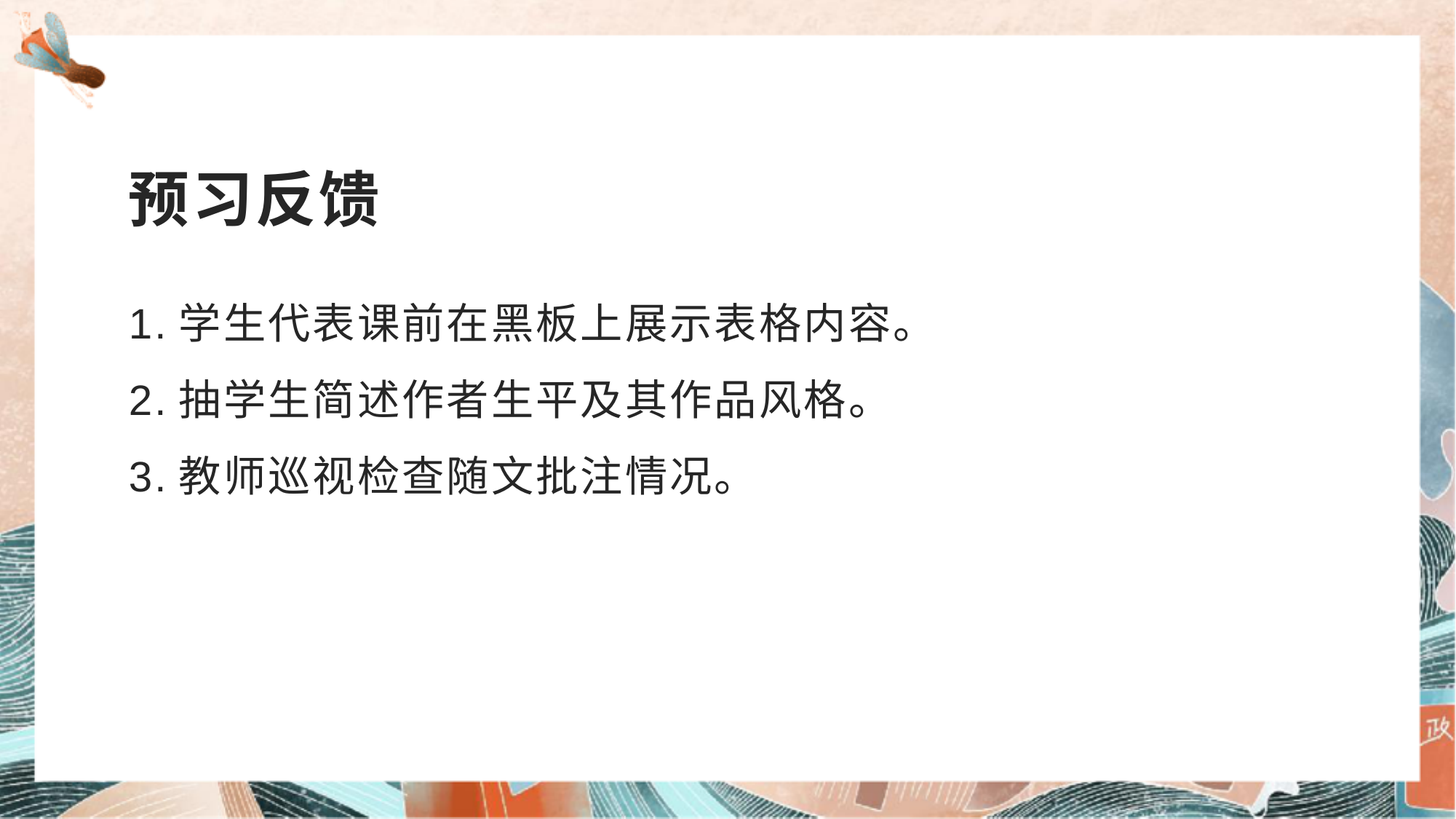

# 预习反馈
1.学生代表课前在黑板上展示表格内容。
2.抽学生简述作者生平及其作品风格。
3.教师巡视检查随文批注情况。